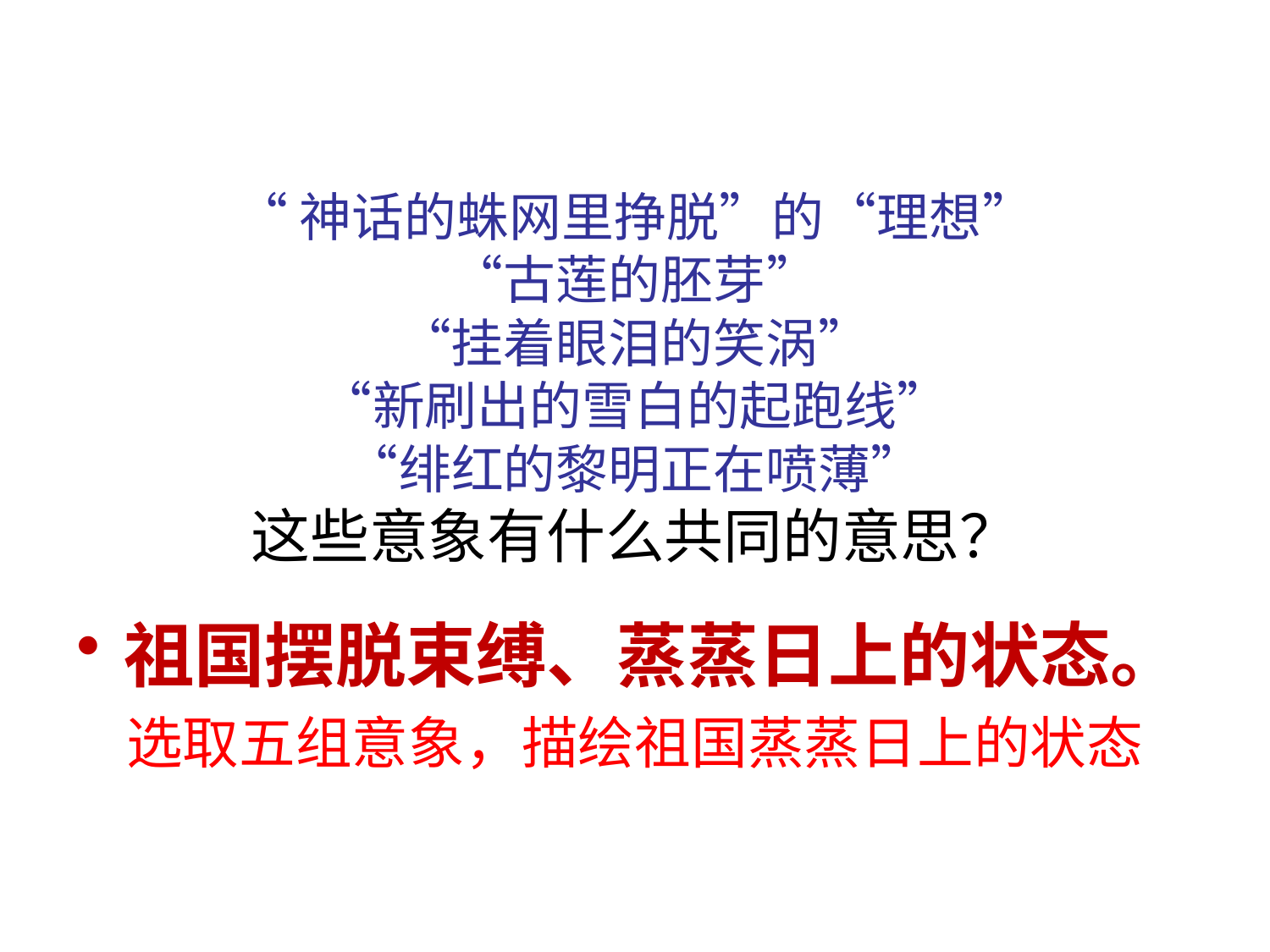

# “神话的蛛网里挣脱”的“理想” “古莲的胚芽” “挂着眼泪的笑涡” “新刷出的雪白的起跑线” “绯红的黎明正在喷薄” 这些意象有什么共同的意思？
祖国摆脱束缚、蒸蒸日上的状态。
选取五组意象，描绘祖国蒸蒸日上的状态